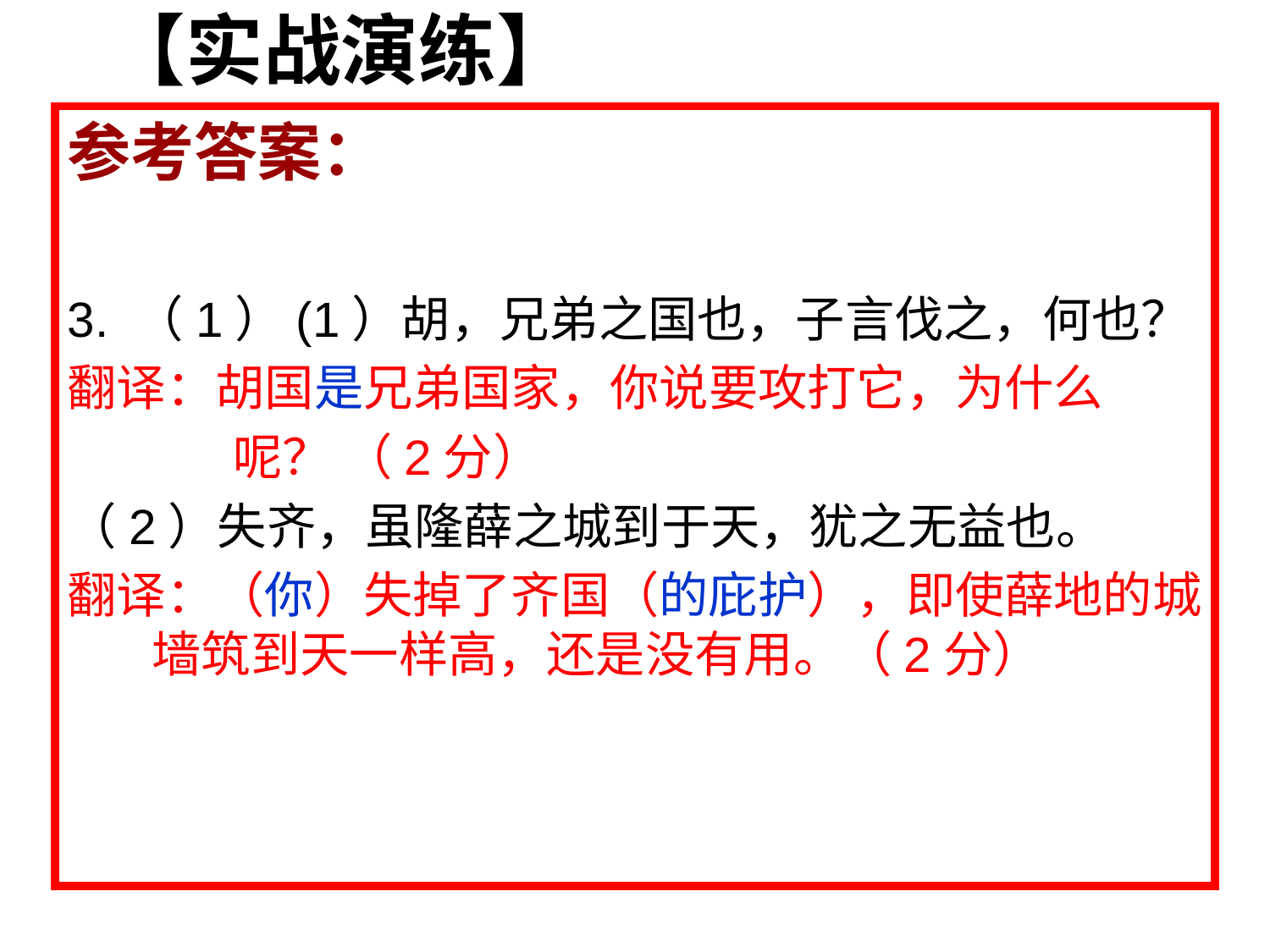

【实战演练】
参考答案：

3. （1）(1）胡，兄弟之国也，子言伐之，何也？
翻译：胡国是兄弟国家，你说要攻打它，为什么
              呢？ （2分）
（2）失齐，虽隆薛之城到于天，犹之无益也。
翻译：（你）失掉了齐国（的庇护），即使薛地的城墙筑到天一样高，还是没有用。（2分）